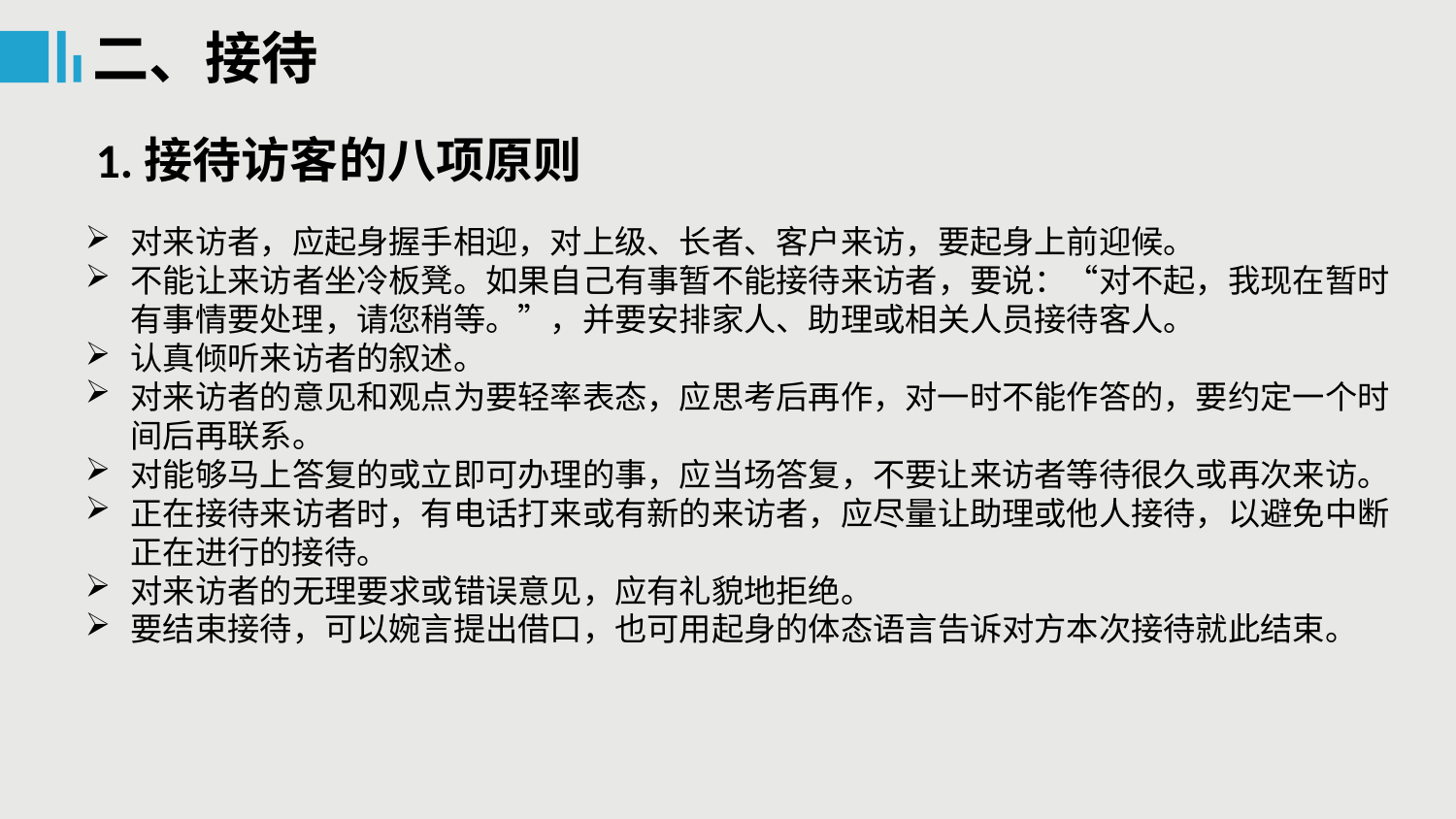

二、接待

1.接待访客的八项原则
对来访者，应起身握手相迎，对上级、长者、客户来访，要起身上前迎候。
不能让来访者坐冷板凳。如果自己有事暂不能接待来访者，要说：“对不起，我现在暂时有事情要处理，请您稍等。”，并要安排家人、助理或相关人员接待客人。
认真倾听来访者的叙述。
对来访者的意见和观点为要轻率表态，应思考后再作，对一时不能作答的，要约定一个时间后再联系。
对能够马上答复的或立即可办理的事，应当场答复，不要让来访者等待很久或再次来访。
正在接待来访者时，有电话打来或有新的来访者，应尽量让助理或他人接待，以避免中断正在进行的接待。
对来访者的无理要求或错误意见，应有礼貌地拒绝。
要结束接待，可以婉言提出借口，也可用起身的体态语言告诉对方本次接待就此结束。